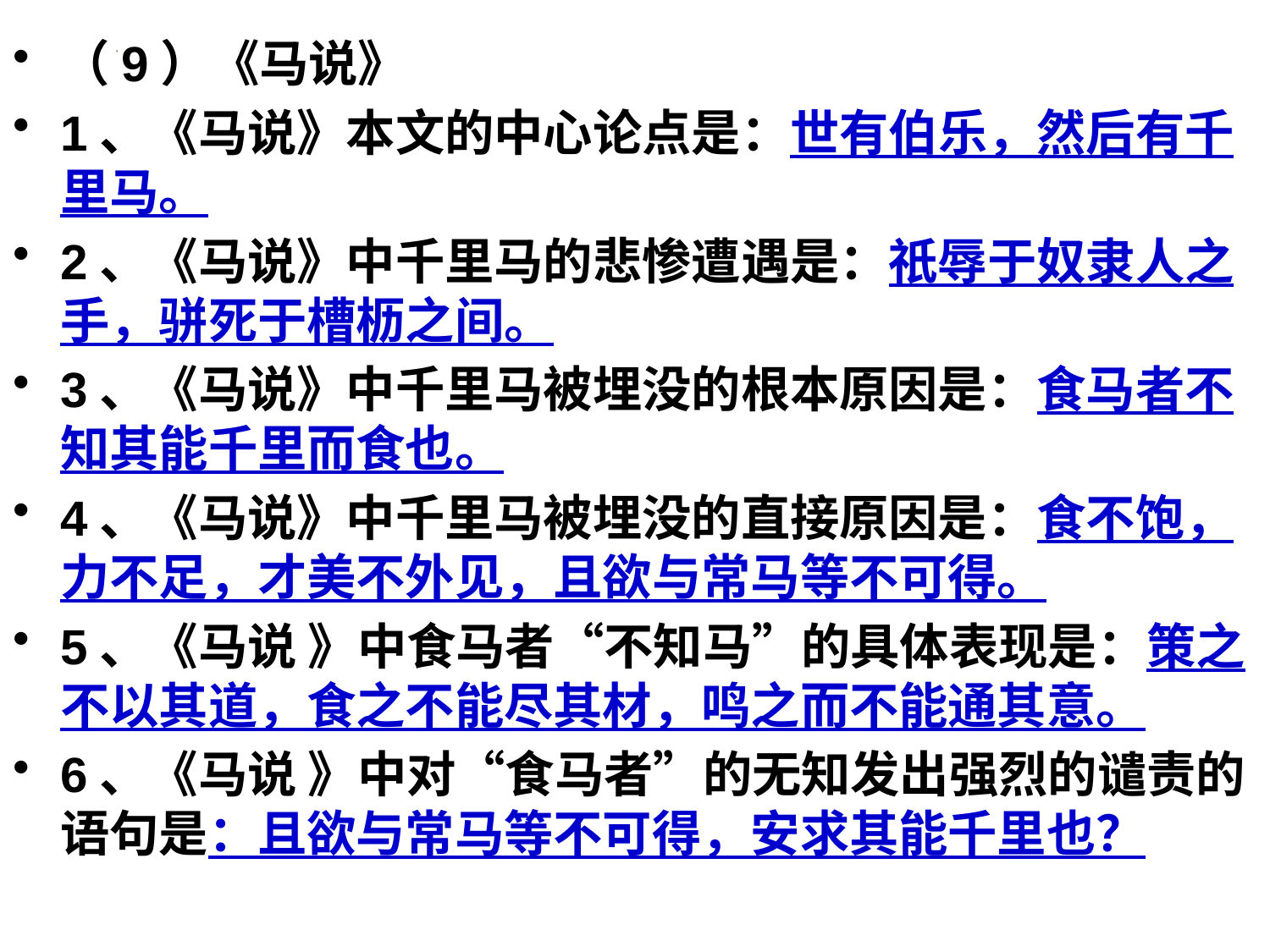

（9）《马说》
1、《马说》本文的中心论点是：世有伯乐，然后有千里马。
2、《马说》中千里马的悲惨遭遇是：祇辱于奴隶人之手，骈死于槽枥之间。
3、《马说》中千里马被埋没的根本原因是：食马者不知其能千里而食也。
4、《马说》中千里马被埋没的直接原因是：食不饱，力不足，才美不外见，且欲与常马等不可得。
5、《马说 》中食马者“不知马”的具体表现是：策之不以其道，食之不能尽其材，鸣之而不能通其意。
6、《马说 》中对“食马者”的无知发出强烈的谴责的语句是：且欲与常马等不可得，安求其能千里也？
#